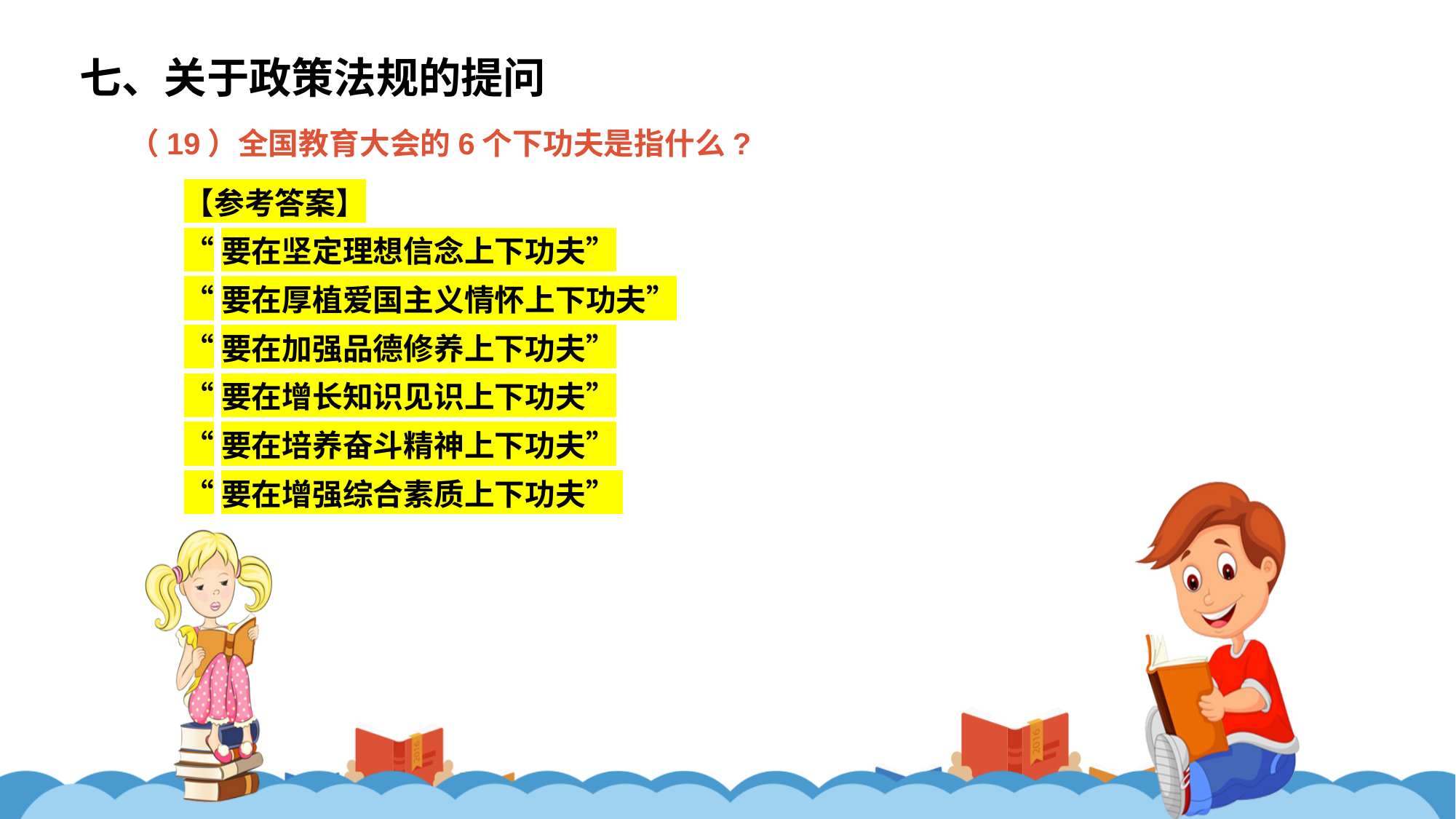

七、关于政策法规的提问
（19）全国教育大会的6个下功夫是指什么?
【参考答案】
“要在坚定理想信念上下功夫”
“要在厚植爱国主义情怀上下功夫”
“要在加强品德修养上下功夫”
“要在增长知识见识上下功夫”
“要在培养奋斗精神上下功夫”
“要在增强综合素质上下功夫”